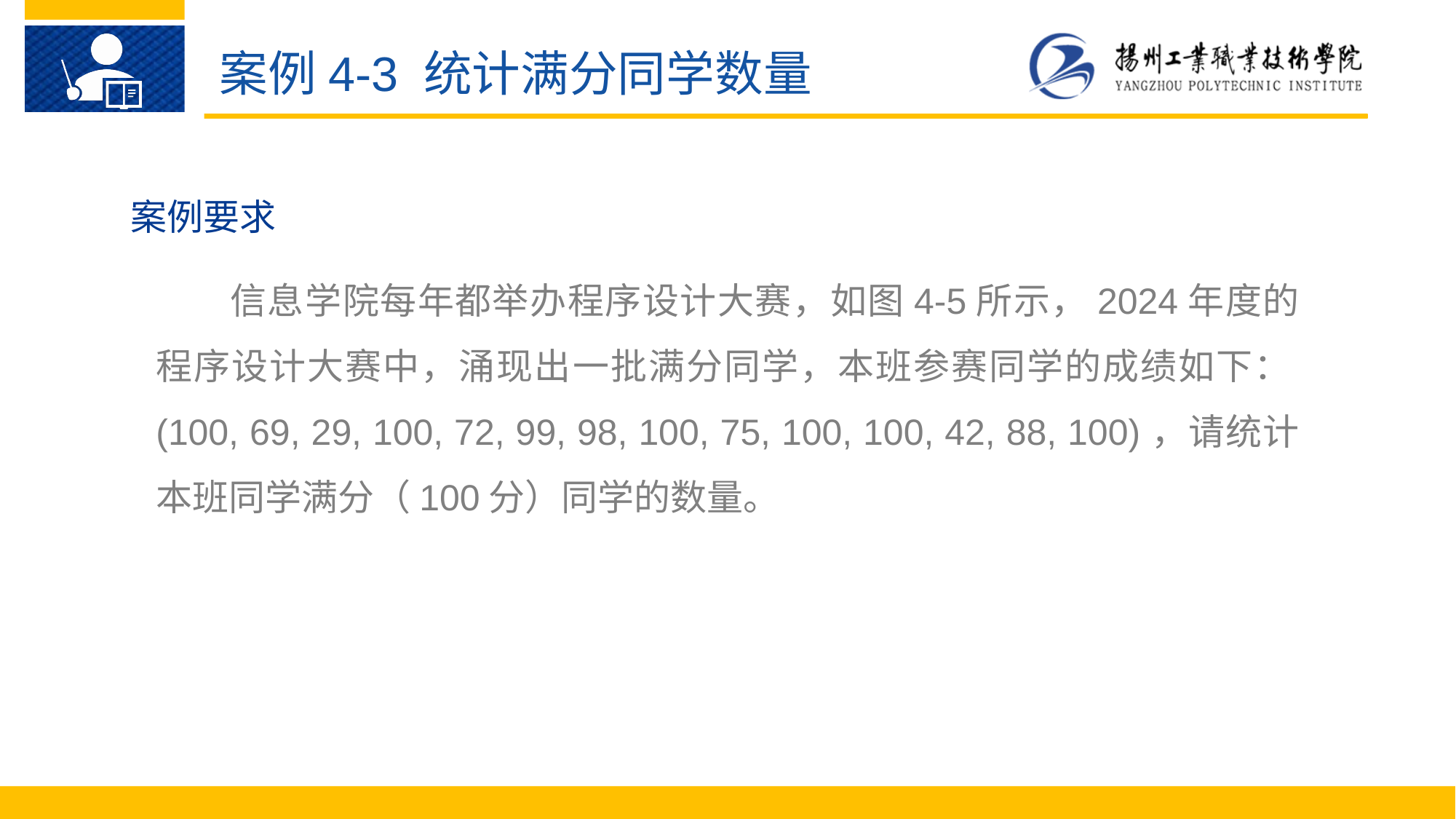

案例4-3 统计满分同学数量
案例要求
   信息学院每年都举办程序设计大赛，如图4-5所示，2024年度的程序设计大赛中，涌现出一批满分同学，本班参赛同学的成绩如下：(100, 69, 29, 100, 72, 99, 98, 100, 75, 100, 100, 42, 88, 100)，请统计本班同学满分（100分）同学的数量。